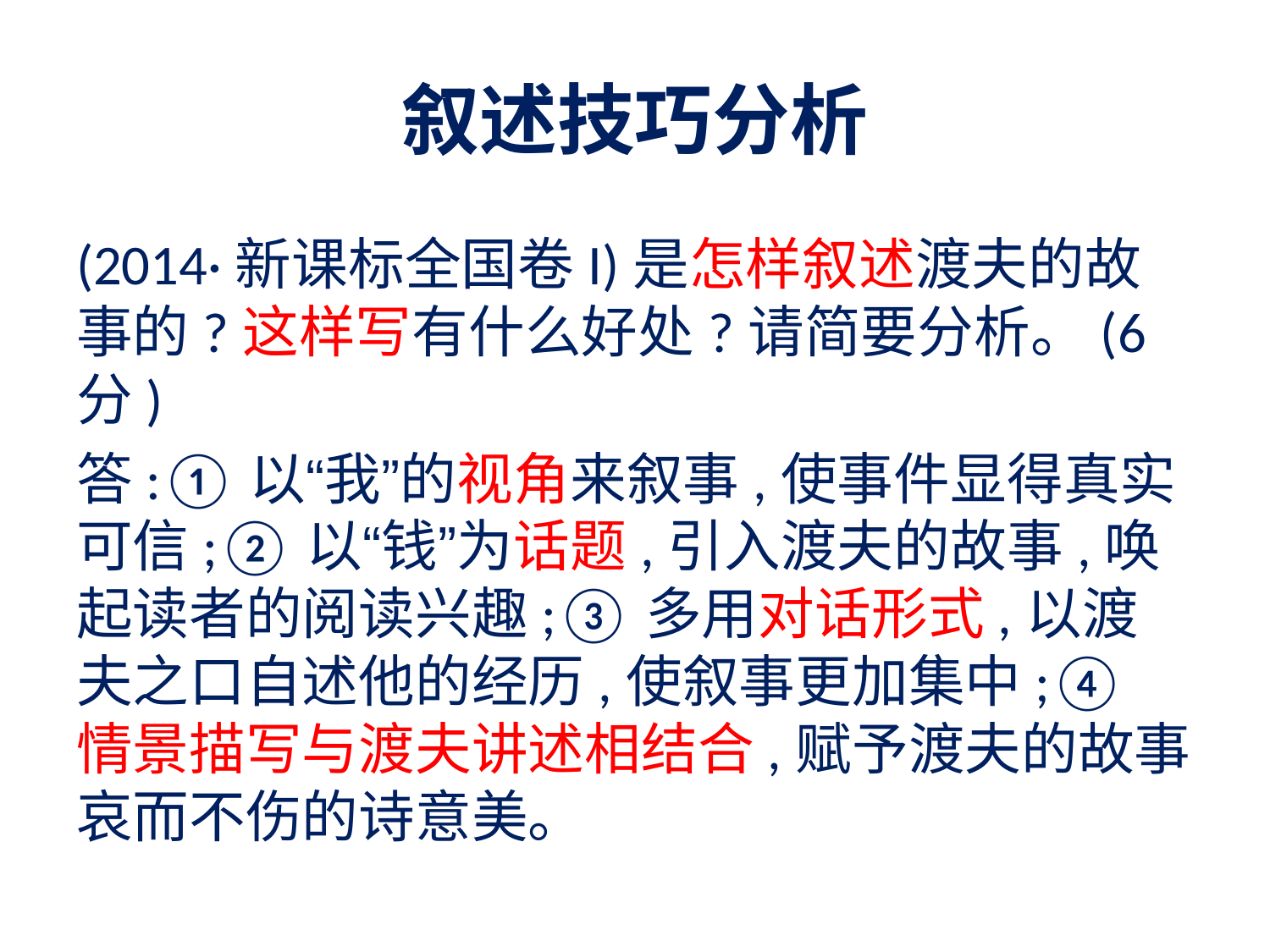

# 叙述技巧分析
(2014·新课标全国卷I)是怎样叙述渡夫的故事的?这样写有什么好处?请简要分析。(6分)
答:①以“我”的视角来叙事,使事件显得真实可信;②以“钱”为话题,引入渡夫的故事,唤起读者的阅读兴趣;③多用对话形式,以渡夫之口自述他的经历,使叙事更加集中;④情景描写与渡夫讲述相结合,赋予渡夫的故事哀而不伤的诗意美。